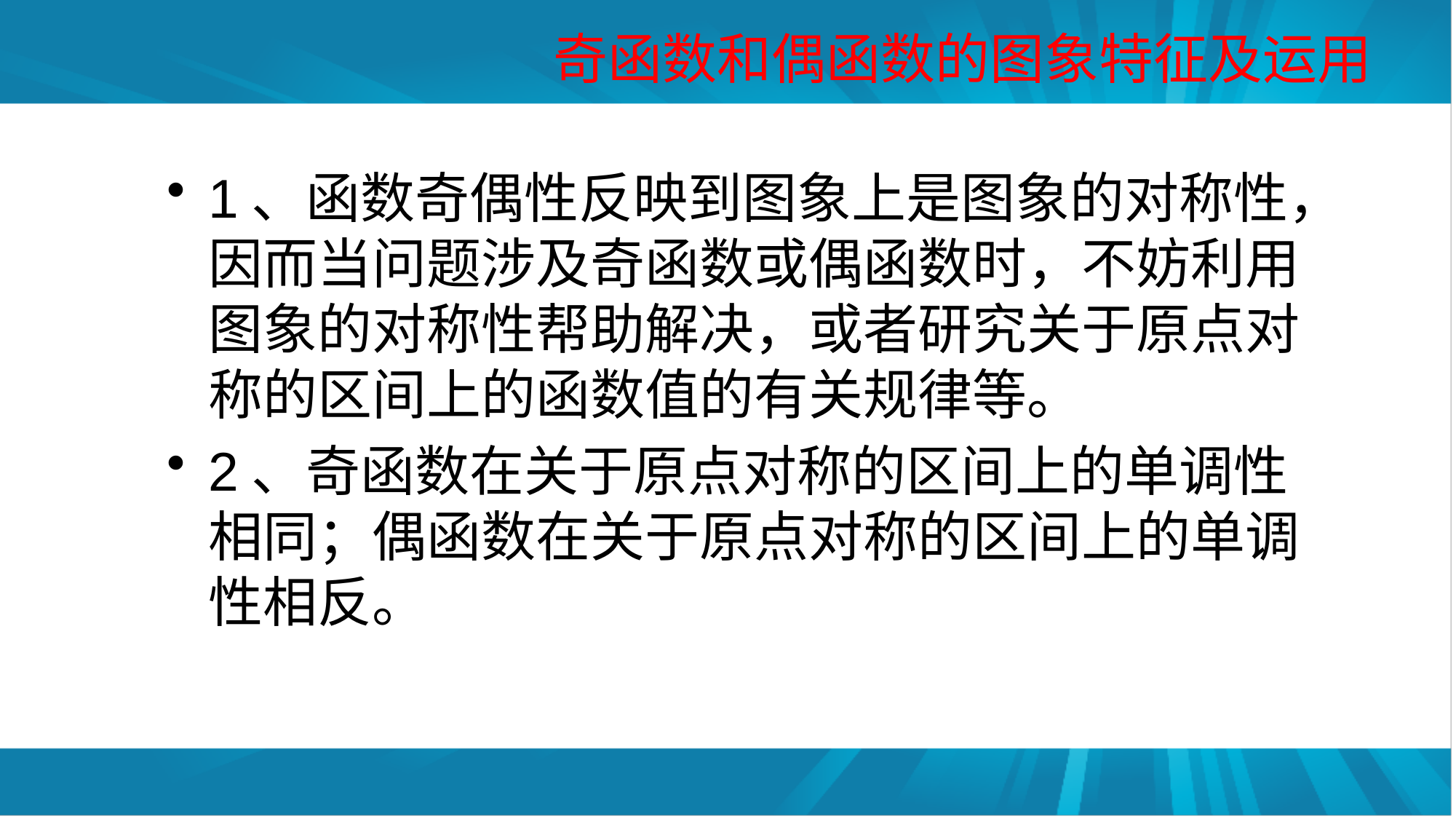

# 奇函数和偶函数的图象特征及运用
1、函数奇偶性反映到图象上是图象的对称性，因而当问题涉及奇函数或偶函数时，不妨利用图象的对称性帮助解决，或者研究关于原点对称的区间上的函数值的有关规律等。
2、奇函数在关于原点对称的区间上的单调性相同；偶函数在关于原点对称的区间上的单调性相反。